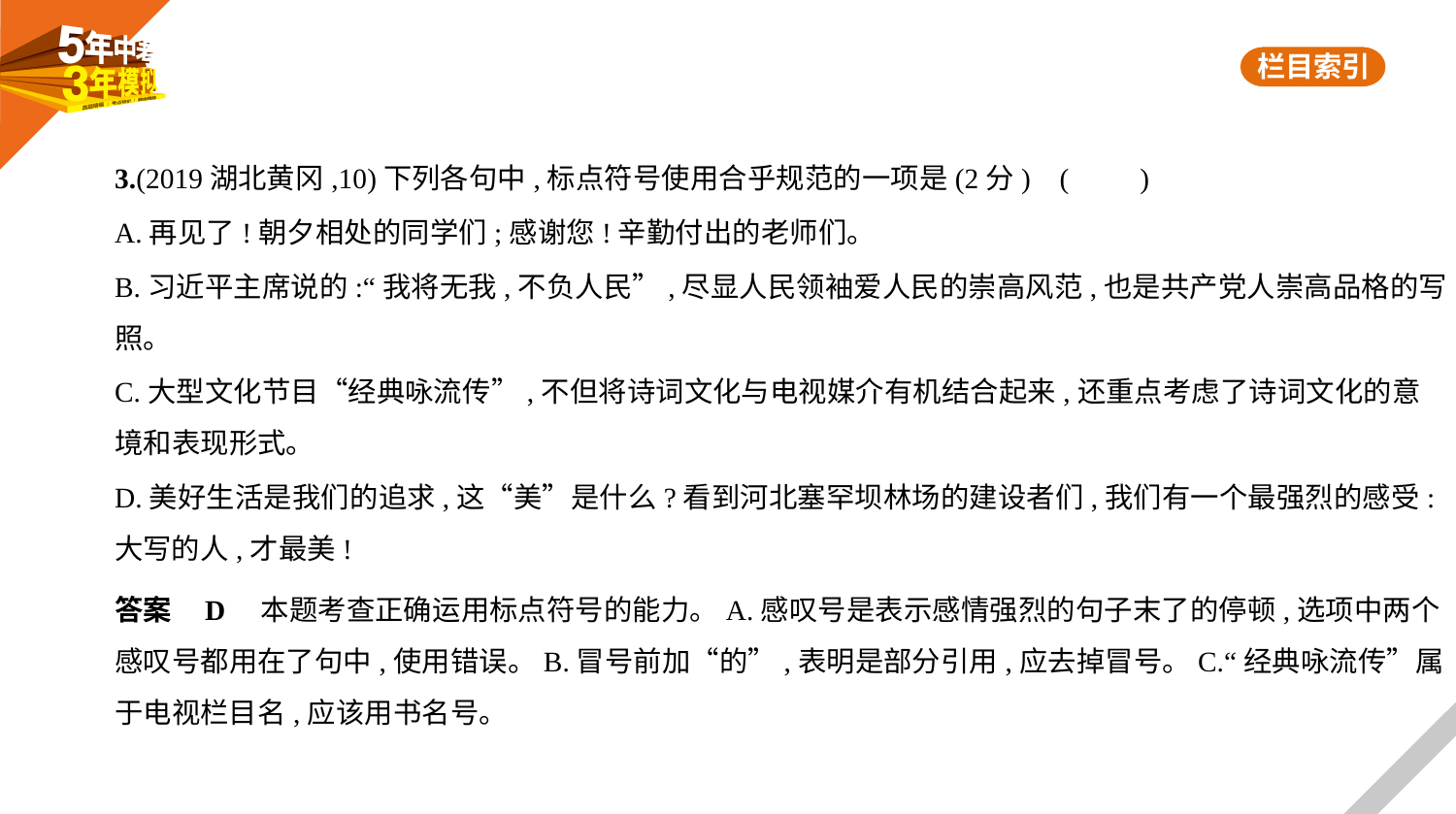

3.(2019湖北黄冈,10)下列各句中,标点符号使用合乎规范的一项是(2分) (　　)
A.再见了!朝夕相处的同学们;感谢您!辛勤付出的老师们。
B.习近平主席说的:“我将无我,不负人民”,尽显人民领袖爱人民的崇高风范,也是共产党人崇高品格的写
照。
C.大型文化节目“经典咏流传”,不但将诗词文化与电视媒介有机结合起来,还重点考虑了诗词文化的意
境和表现形式。
D.美好生活是我们的追求,这“美”是什么?看到河北塞罕坝林场的建设者们,我们有一个最强烈的感受:
大写的人,才最美!
答案    D　本题考查正确运用标点符号的能力。A.感叹号是表示感情强烈的句子末了的停顿,选项中两个
感叹号都用在了句中,使用错误。B.冒号前加“的”,表明是部分引用,应去掉冒号。C.“经典咏流传”属
于电视栏目名,应该用书名号。